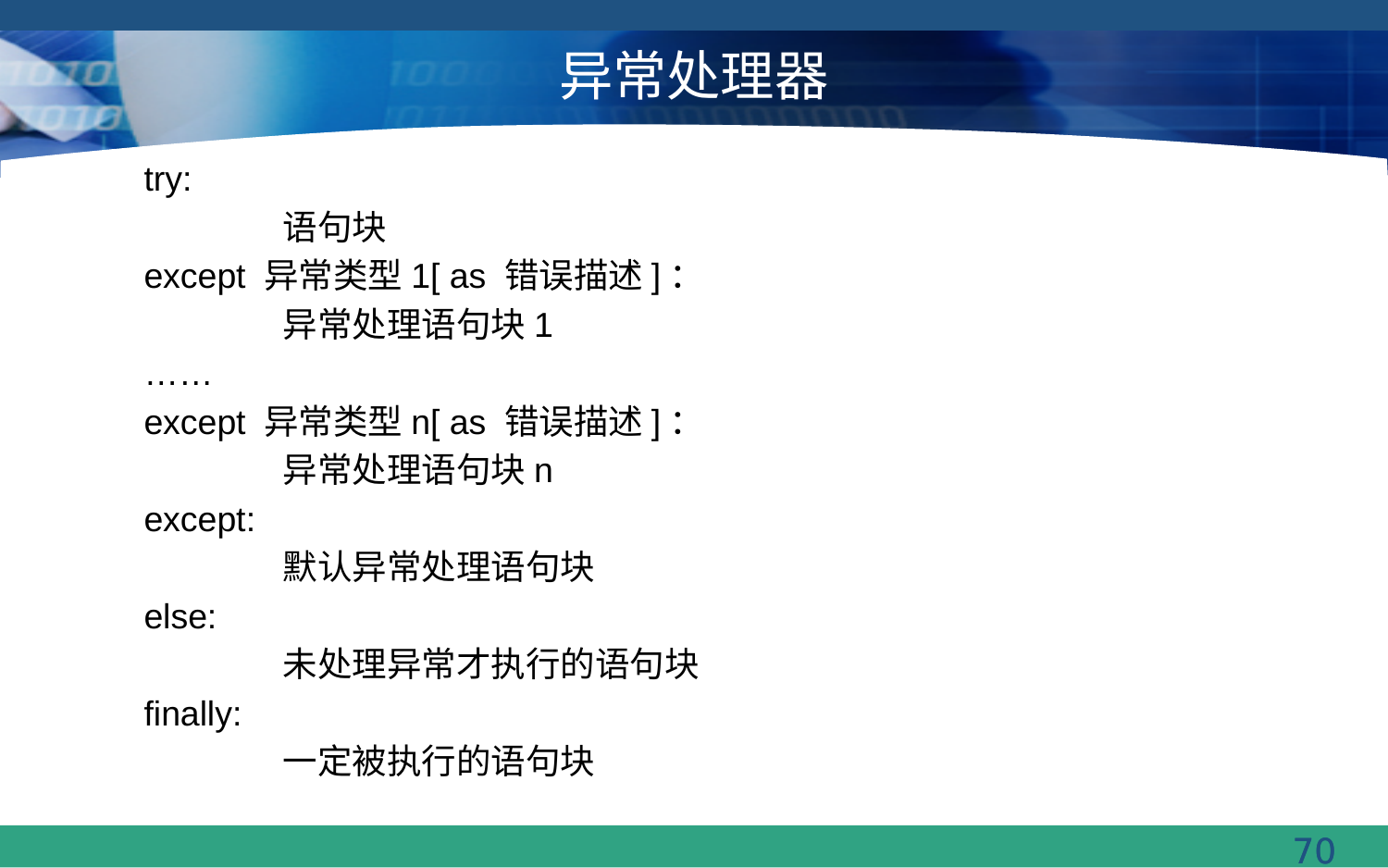

# 异常处理器
try:
    	语句块
except 异常类型1[ as 错误描述]：
    	异常处理语句块1
……
except 异常类型n[ as 错误描述]：
    	异常处理语句块n
except:
    	默认异常处理语句块
else:
    	未处理异常才执行的语句块
finally:
	一定被执行的语句块